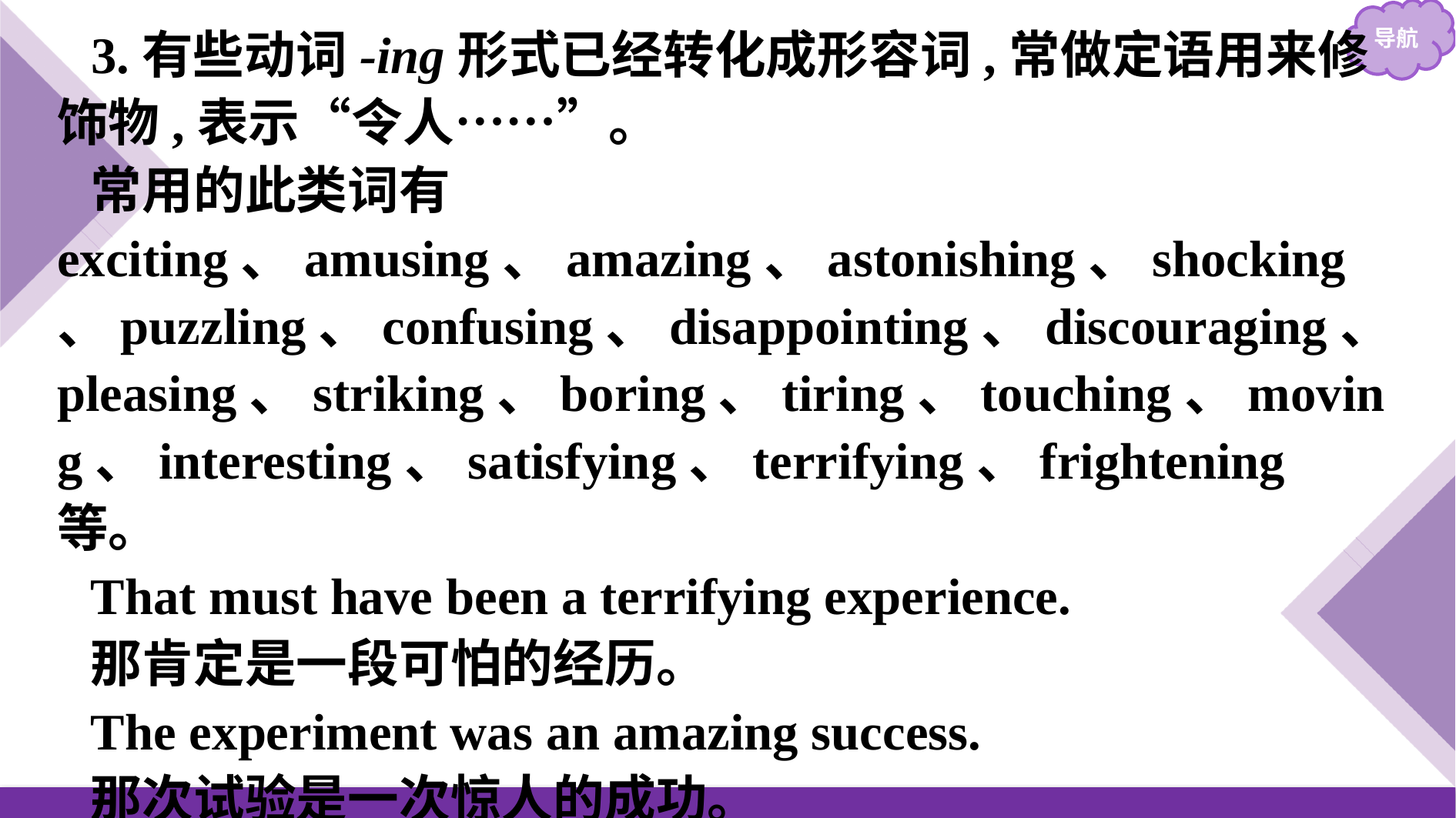

3.有些动词-ing形式已经转化成形容词,常做定语用来修饰物,表示“令人……”。
常用的此类词有exciting、amusing、amazing、astonishing、shocking、puzzling、confusing、disappointing、discouraging、pleasing、striking、boring、tiring、touching、moving、interesting、satisfying、terrifying、frightening等。
That must have been a terrifying experience.
那肯定是一段可怕的经历。
The experiment was an amazing success.
那次试验是一次惊人的成功。